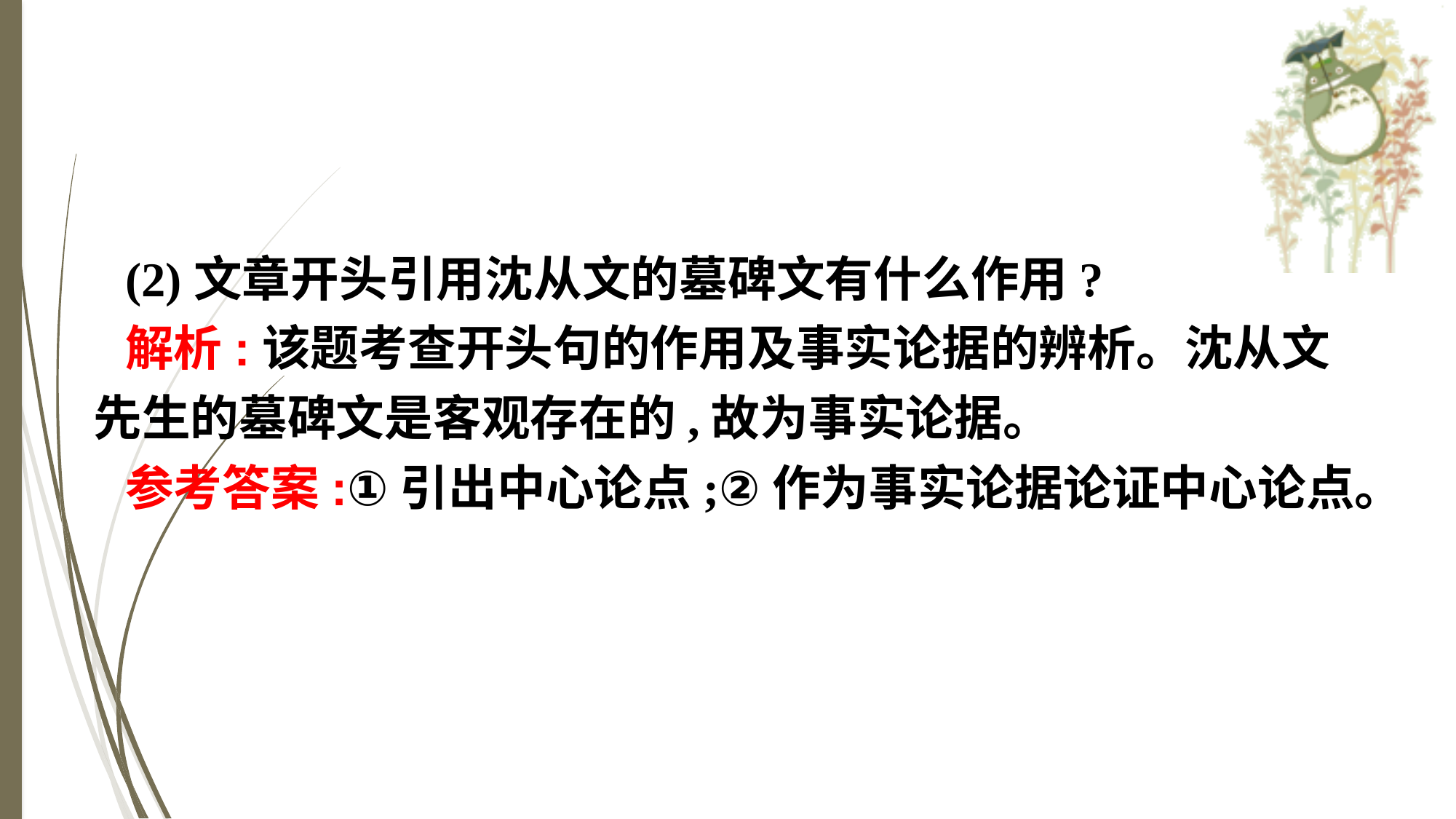

(2)文章开头引用沈从文的墓碑文有什么作用?
解析:该题考查开头句的作用及事实论据的辨析。沈从文先生的墓碑文是客观存在的,故为事实论据。
参考答案:①引出中心论点;②作为事实论据论证中心论点。